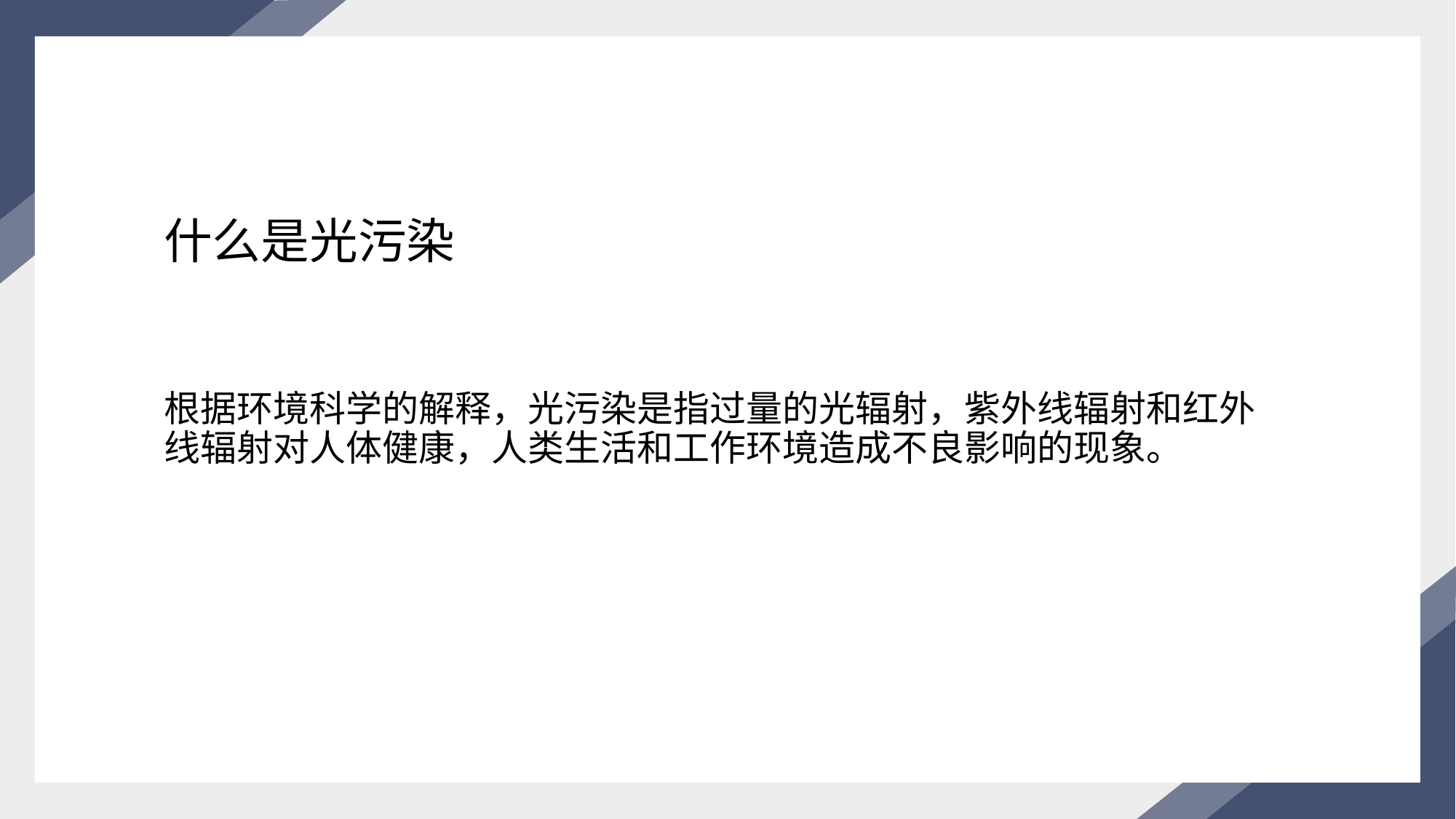

# 什么是光污染
根据环境科学的解释，光污染是指过量的光辐射，紫外线辐射和红外线辐射对人体健康，人类生活和工作环境造成不良影响的现象。